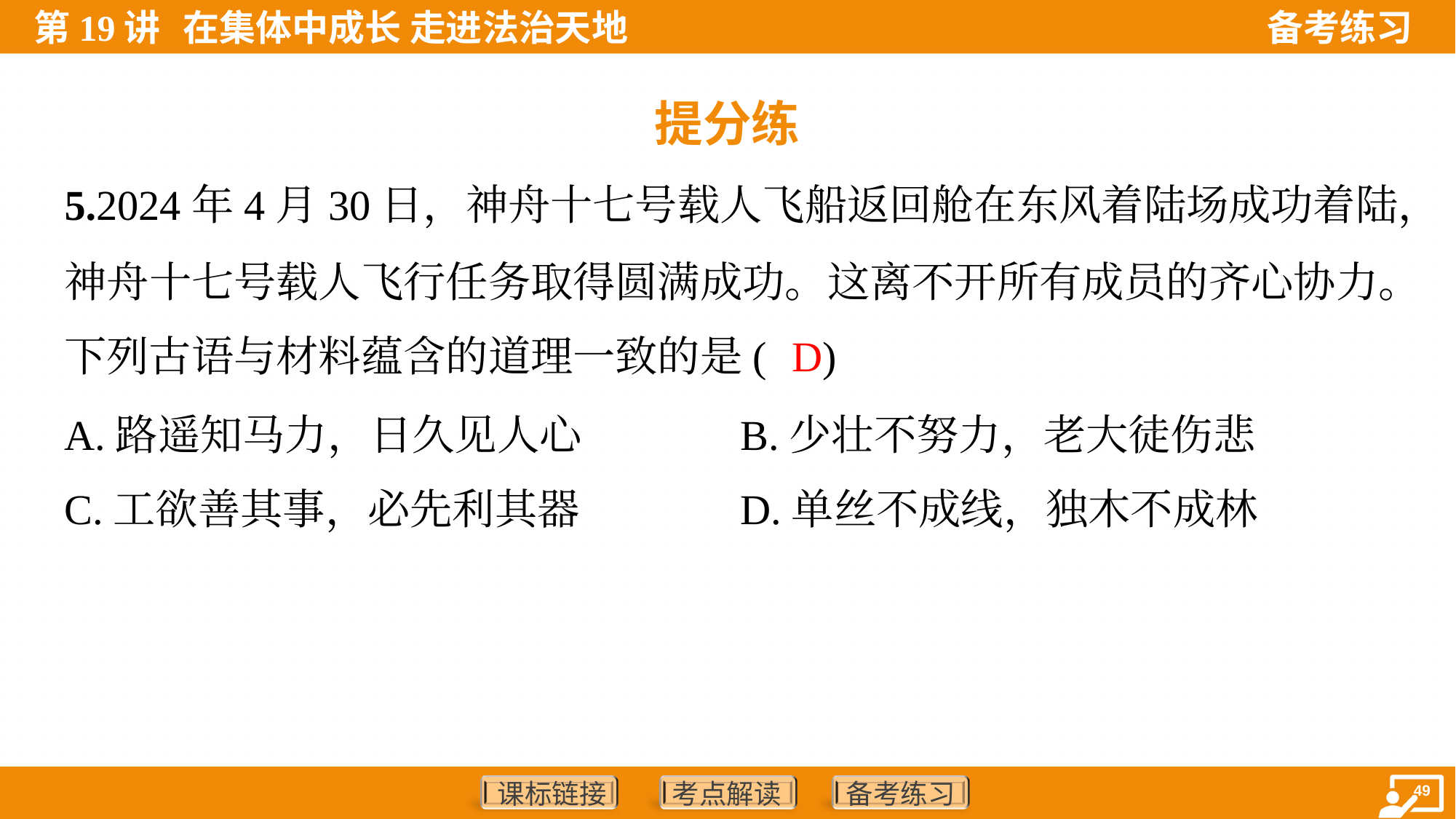

提分练
5.2024年4月30日，神舟十七号载人飞船返回舱在东风着陆场成功着陆，
神舟十七号载人飞行任务取得圆满成功。这离不开所有成员的齐心协力。
下列古语与材料蕴含的道理一致的是(     )
D
A.路遥知马力，日久见人心	B.少壮不努力，老大徒伤悲
C.工欲善其事，必先利其器	D.单丝不成线，独木不成林